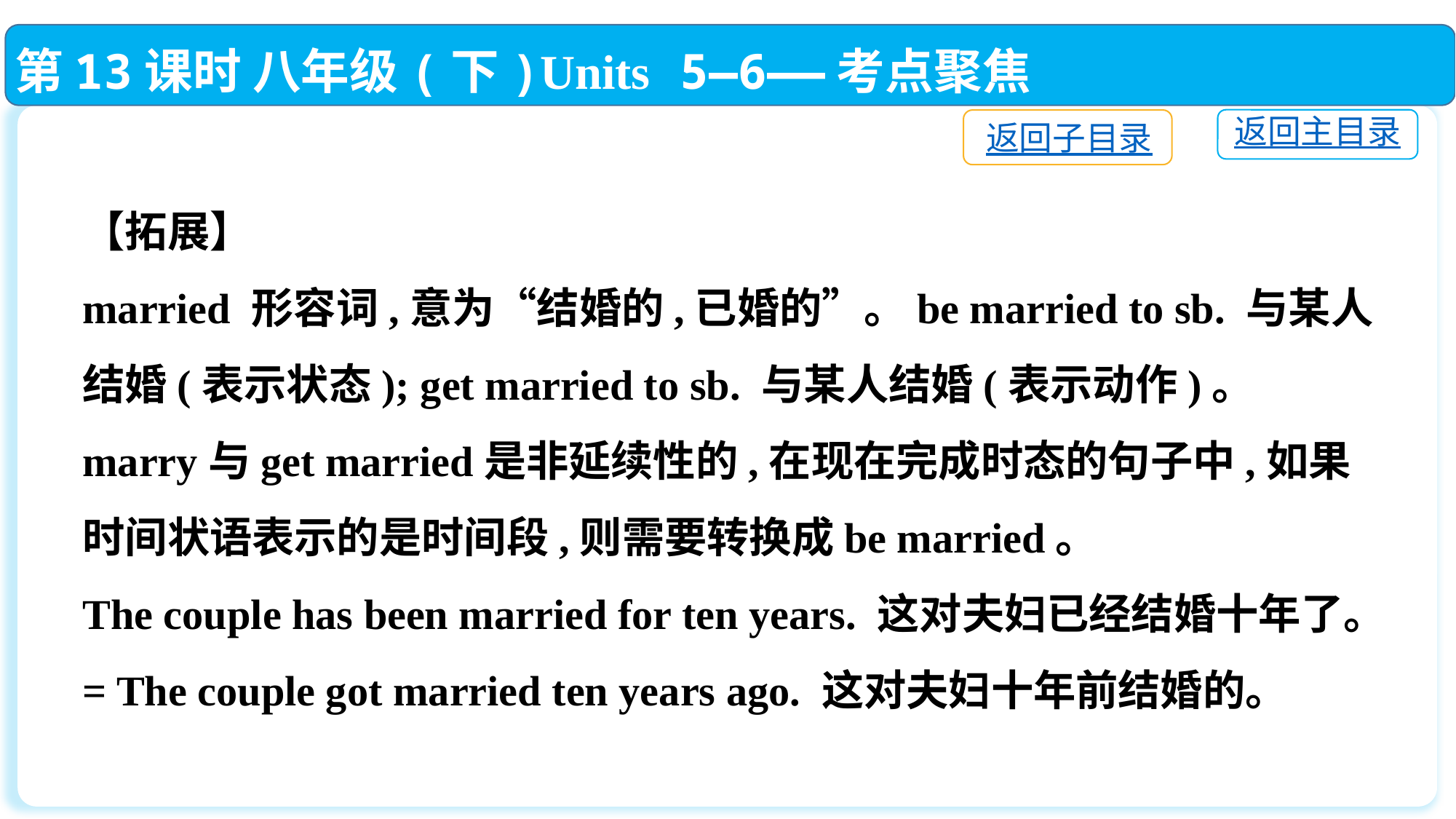

第13课时 八年级(下)Units 5—6——考点聚焦

返回主目录

返回子目录
【拓展】
married 形容词,意为“结婚的,已婚的”。be married to sb. 与某人结婚(表示状态); get married to sb. 与某人结婚(表示动作)。
marry与get married是非延续性的,在现在完成时态的句子中,如果时间状语表示的是时间段,则需要转换成be married。
The couple has been married for ten years. 这对夫妇已经结婚十年了。
= The couple got married ten years ago. 这对夫妇十年前结婚的。